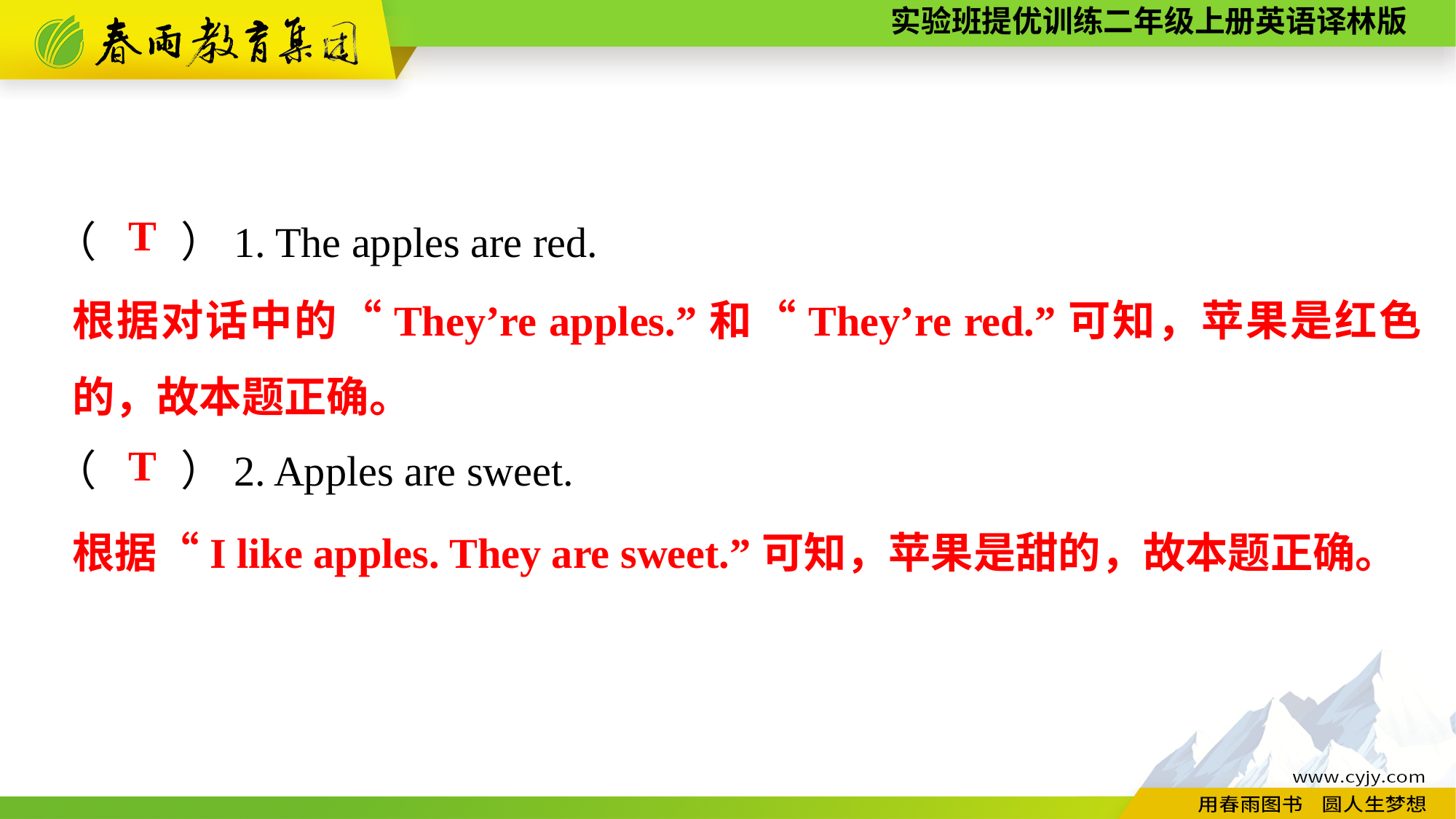

（　　）1. The apples are red.

（　　）2. Apples are sweet.
T
根据对话中的“They’re apples.”和“They’re red.”可知，苹果是红色的，故本题正确。
T
根据“I like apples. They are sweet.”可知，苹果是甜的，故本题正确。